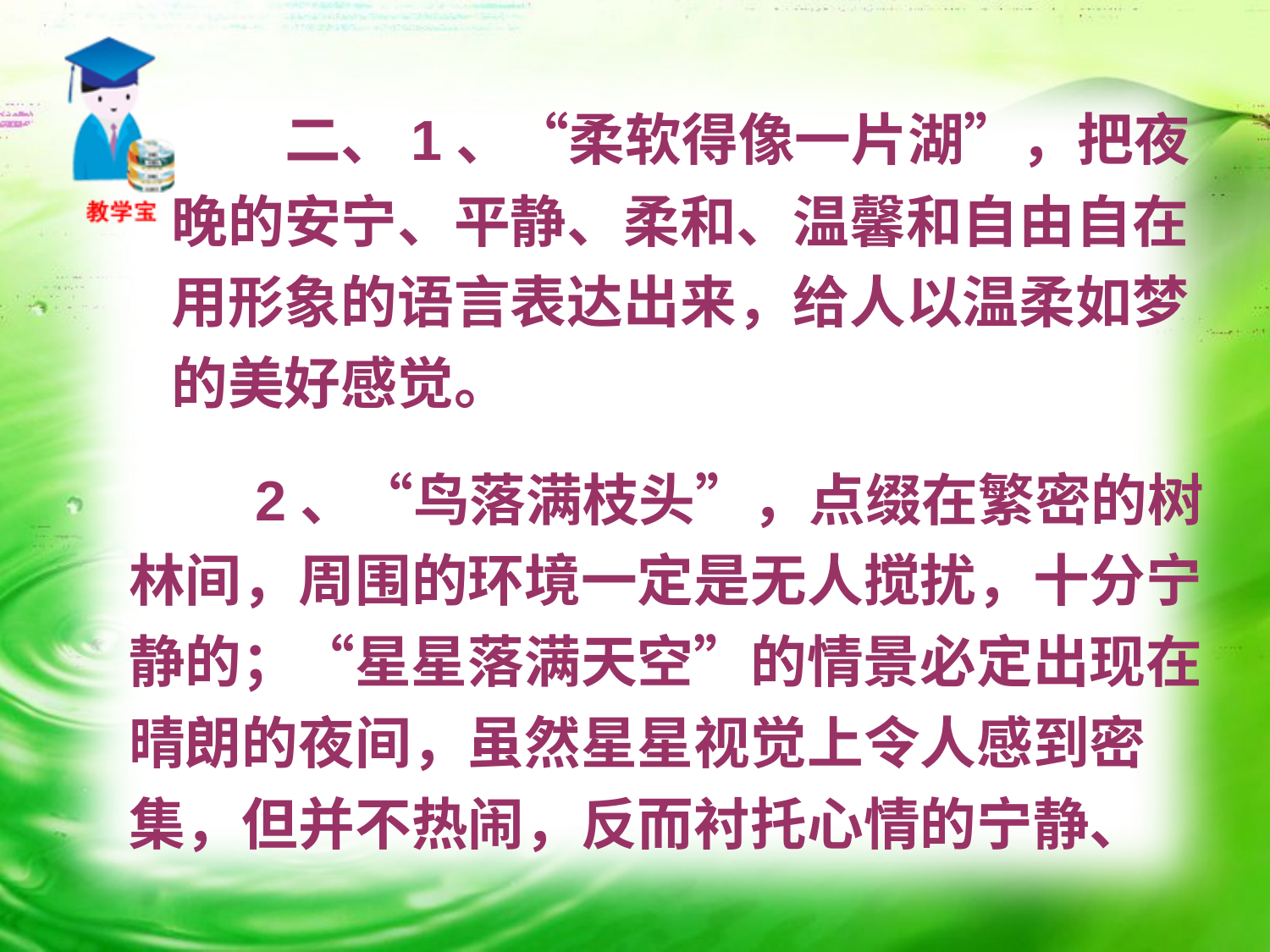

二、1、“柔软得像一片湖”，把夜晚的安宁、平静、柔和、温馨和自由自在用形象的语言表达出来，给人以温柔如梦的美好感觉。
　　2、“鸟落满枝头”，点缀在繁密的树林间，周围的环境一定是无人搅扰，十分宁静的；“星星落满天空”的情景必定出现在晴朗的夜间，虽然星星视觉上令人感到密集，但并不热闹，反而衬托心情的宁静、